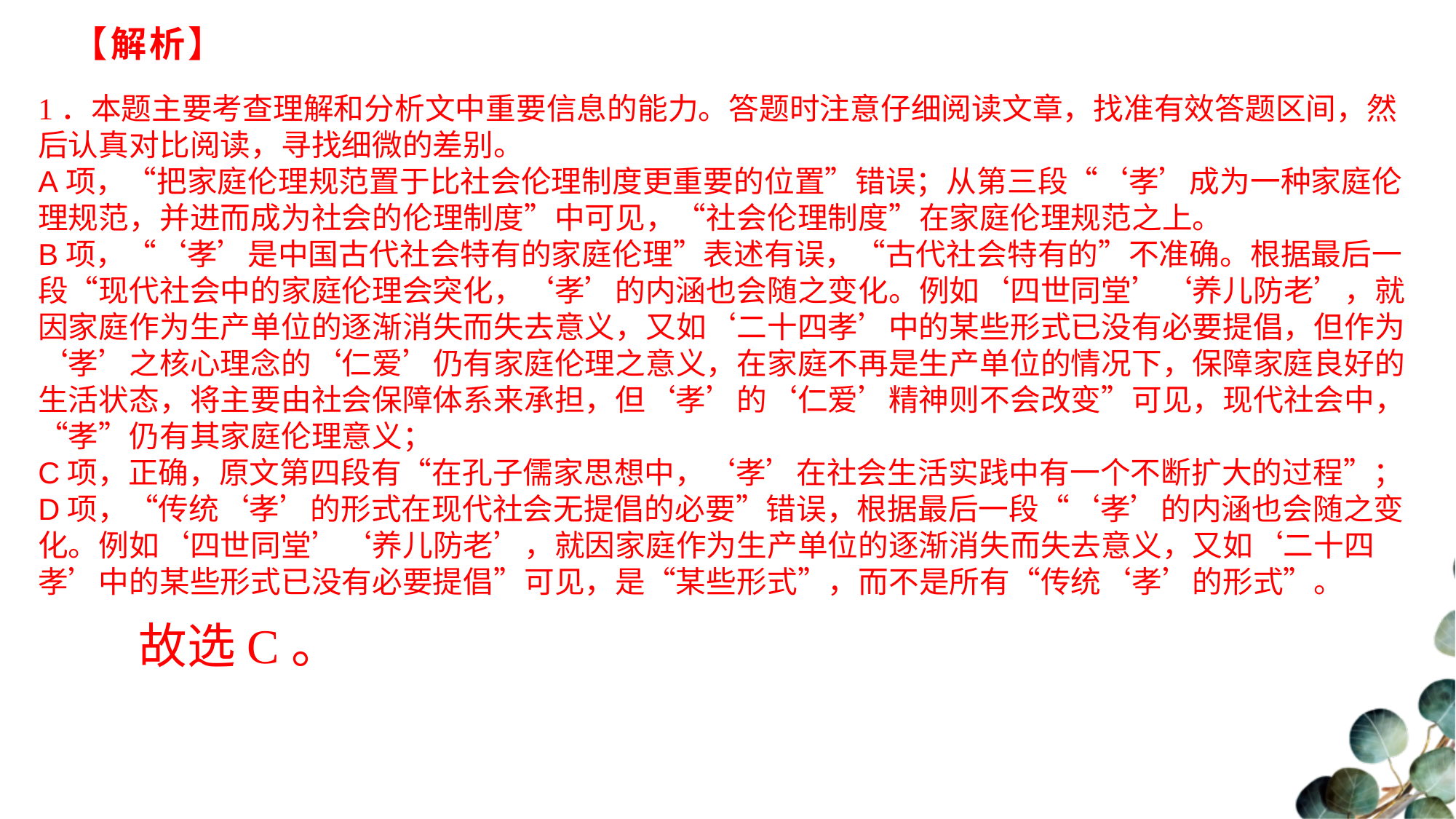

# 【解析】
1．本题主要考查理解和分析文中重要信息的能力。答题时注意仔细阅读文章，找准有效答题区间，然后认真对比阅读，寻找细微的差别。A项，“把家庭伦理规范置于比社会伦理制度更重要的位置”错误；从第三段“‘孝’成为一种家庭伦理规范，并进而成为社会的伦理制度”中可见，“社会伦理制度”在家庭伦理规范之上。B项，“‘孝’是中国古代社会特有的家庭伦理”表述有误，“古代社会特有的”不准确。根据最后一段“现代社会中的家庭伦理会突化，‘孝’的内涵也会随之变化。例如‘四世同堂’‘养儿防老’，就因家庭作为生产单位的逐渐消失而失去意义，又如‘二十四孝’中的某些形式已没有必要提倡，但作为‘孝’之核心理念的‘仁爱’仍有家庭伦理之意义，在家庭不再是生产单位的情况下，保障家庭良好的生活状态，将主要由社会保障体系来承担，但‘孝’的‘仁爱’精神则不会改变”可见，现代社会中，“孝”仍有其家庭伦理意义；C项，正确，原文第四段有“在孔子儒家思想中，‘孝’在社会生活实践中有一个不断扩大的过程”；D项，“传统‘孝’的形式在现代社会无提倡的必要”错误，根据最后一段“‘孝’的内涵也会随之变化。例如‘四世同堂’‘养儿防老’，就因家庭作为生产单位的逐渐消失而失去意义，又如‘二十四孝’中的某些形式已没有必要提倡”可见，是“某些形式”，而不是所有“传统‘孝’的形式”。
故选C。